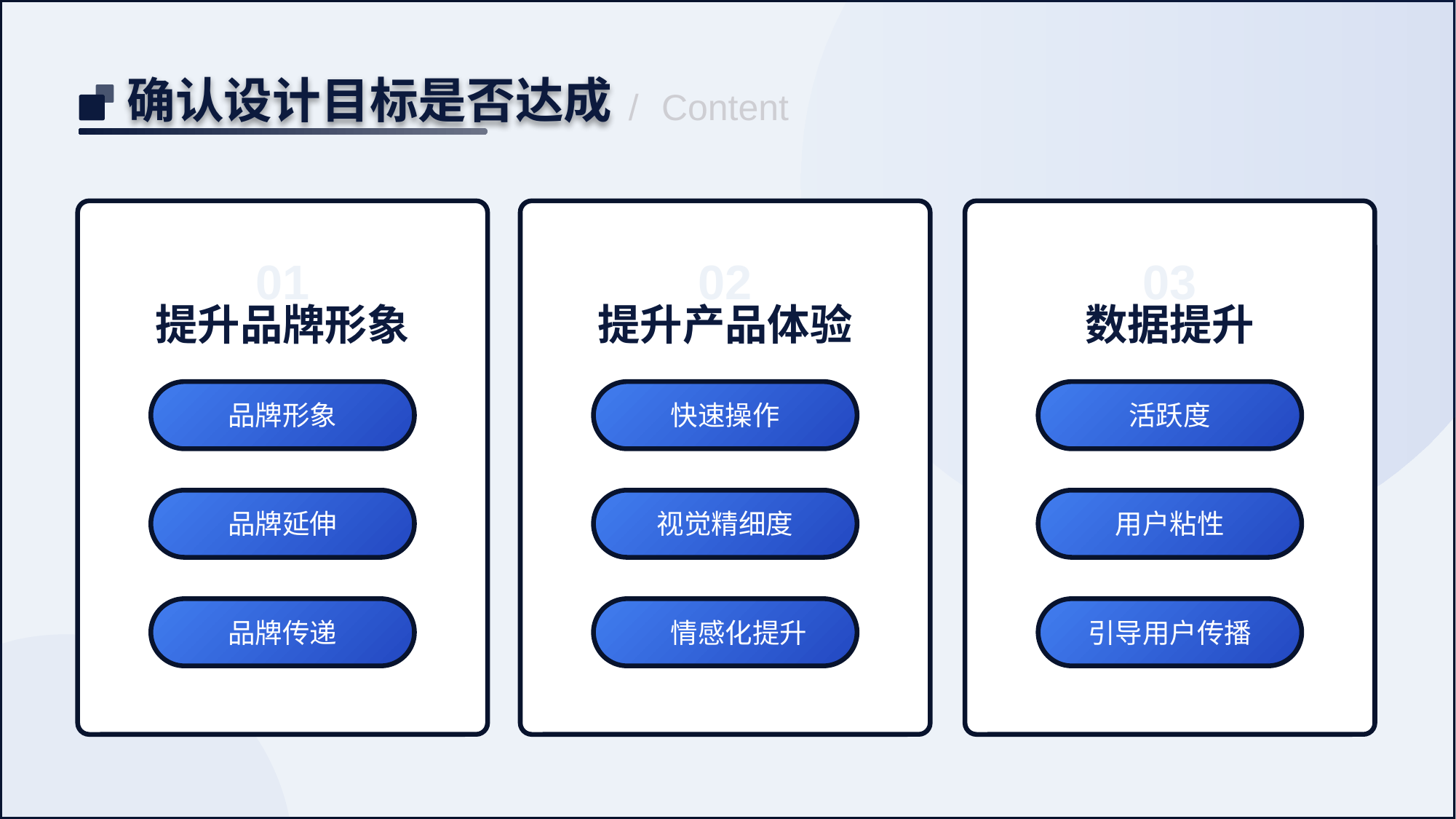

确认设计目标是否达成
/
Content

01
提升品牌形象

品牌形象

品牌延伸

品牌传递

02
提升产品体验

快速操作

视觉精细度

情感化提升

03
数据提升

活跃度

用户粘性

引导用户传播